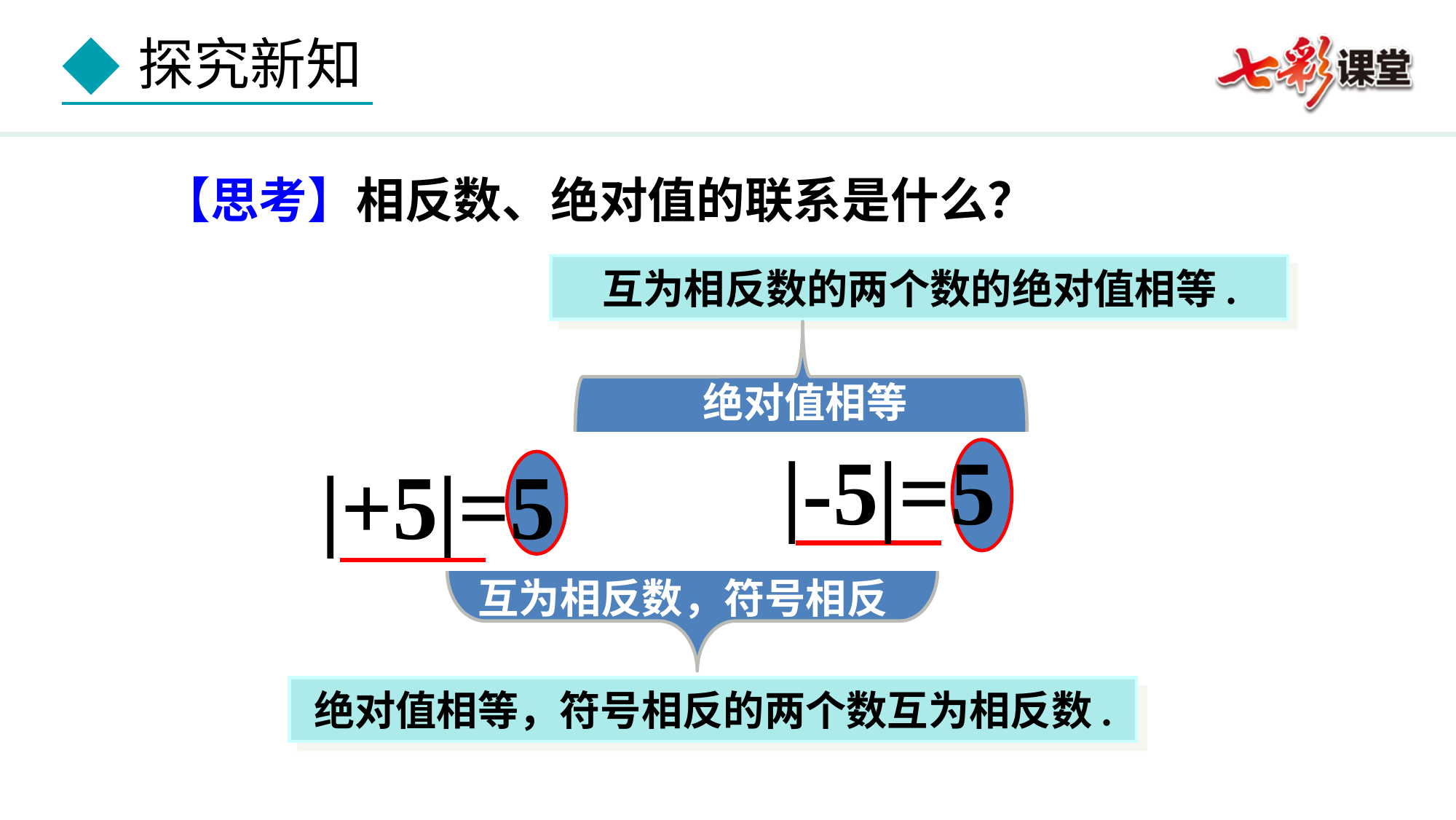

【思考】相反数、绝对值的联系是什么？
互为相反数的两个数的绝对值相等.
绝对值相等

|-5|=5

|+5|=5

互为相反数，符号相反
绝对值相等，符号相反的两个数互为相反数.